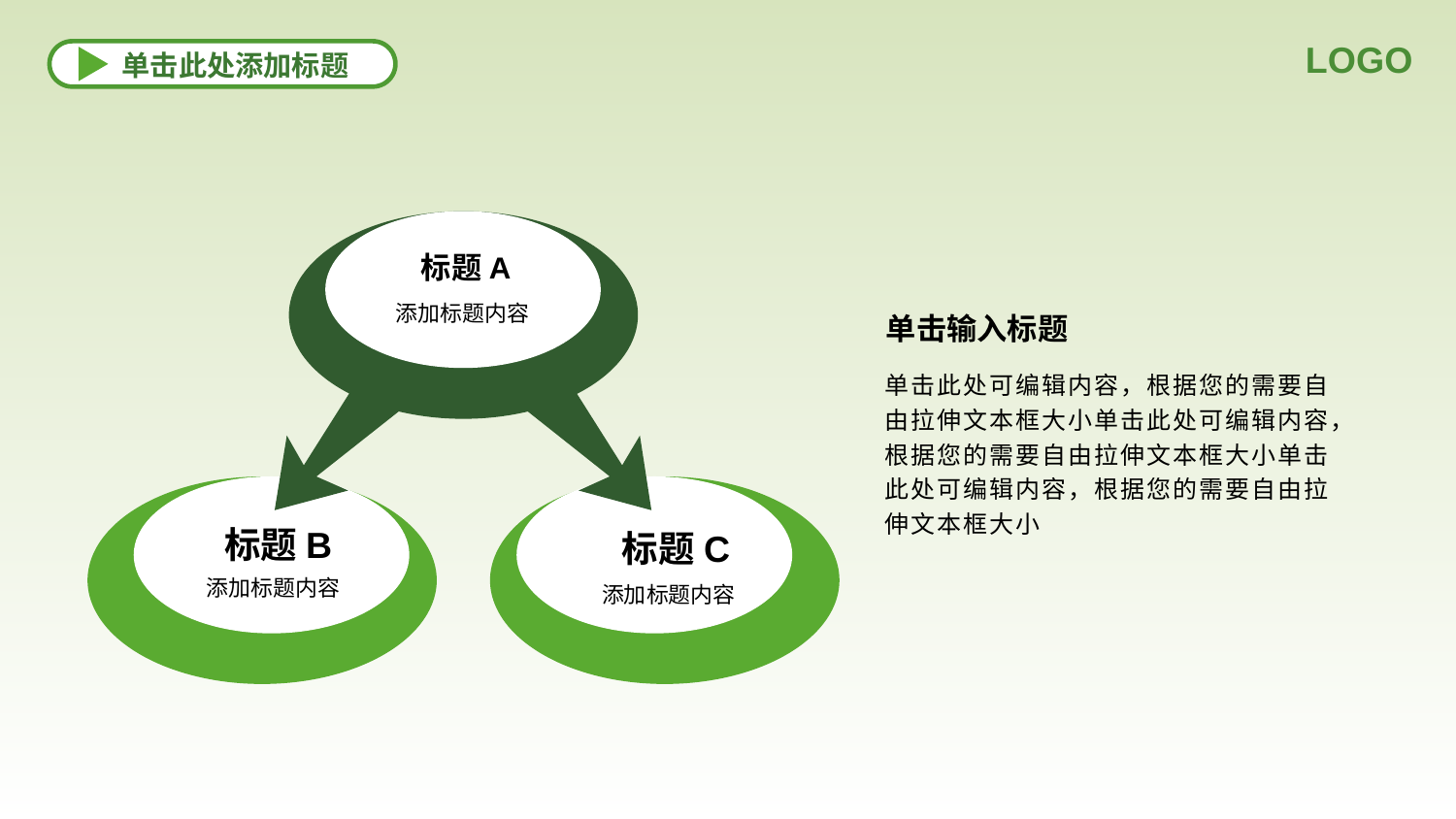

LOGO
单击此处添加标题

X

标题A
添加标题内容

单击输入标题
单击此处可编辑内容，根据您的需要自由拉伸文本框大小单击此处可编辑内容，根据您的需要自由拉伸文本框大小单击此处可编辑内容，根据您的需要自由拉伸文本框大小

标题B
添加标题内容

标题C
添加标题内容